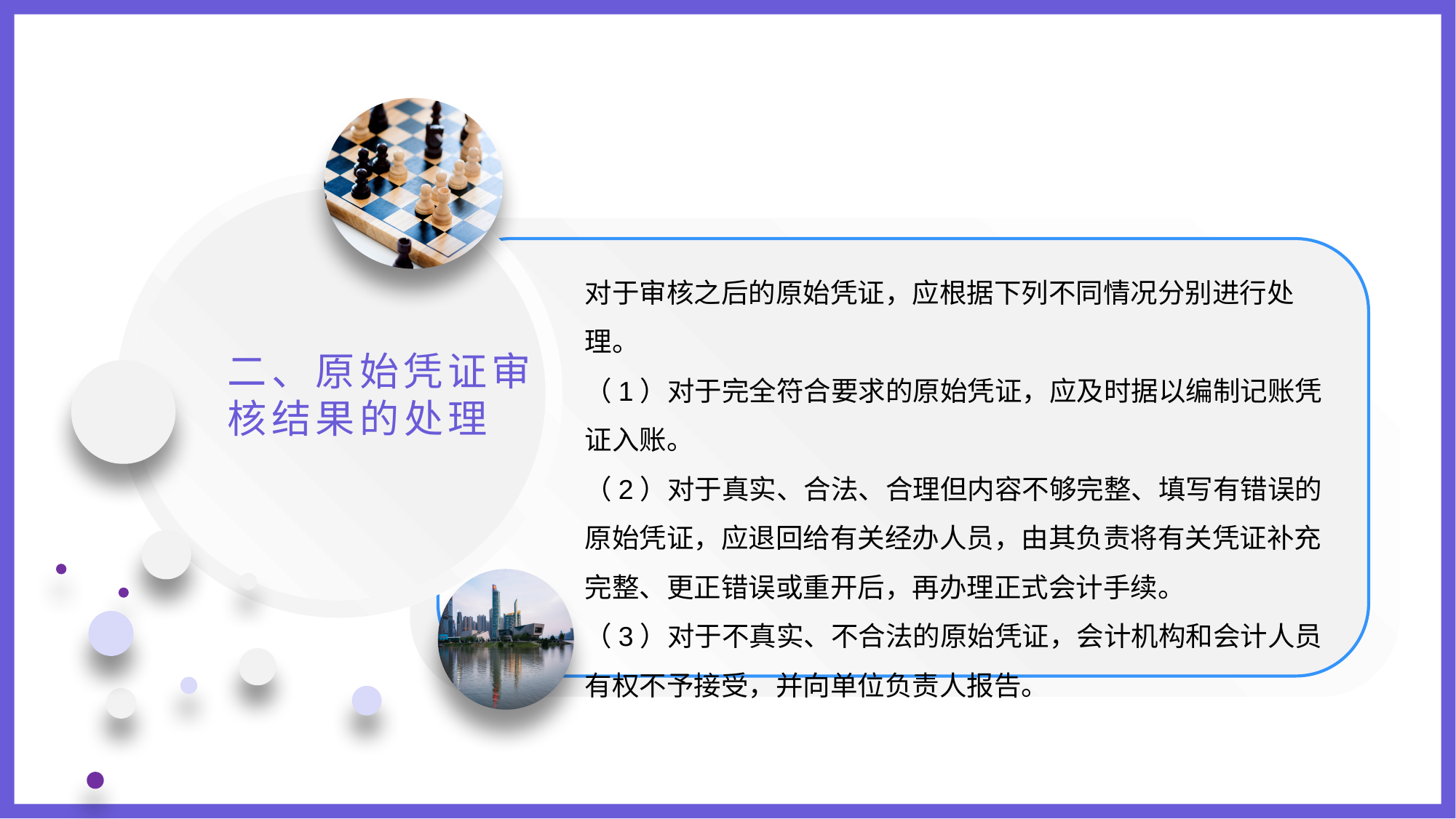

对于审核之后的原始凭证，应根据下列不同情况分别进行处理。
（1）对于完全符合要求的原始凭证，应及时据以编制记账凭证入账。
（2）对于真实、合法、合理但内容不够完整、填写有错误的原始凭证，应退回给有关经办人员，由其负责将有关凭证补充完整、更正错误或重开后，再办理正式会计手续。
（3）对于不真实、不合法的原始凭证，会计机构和会计人员有权不予接受，并向单位负责人报告。
二、原始凭证审核结果的处理